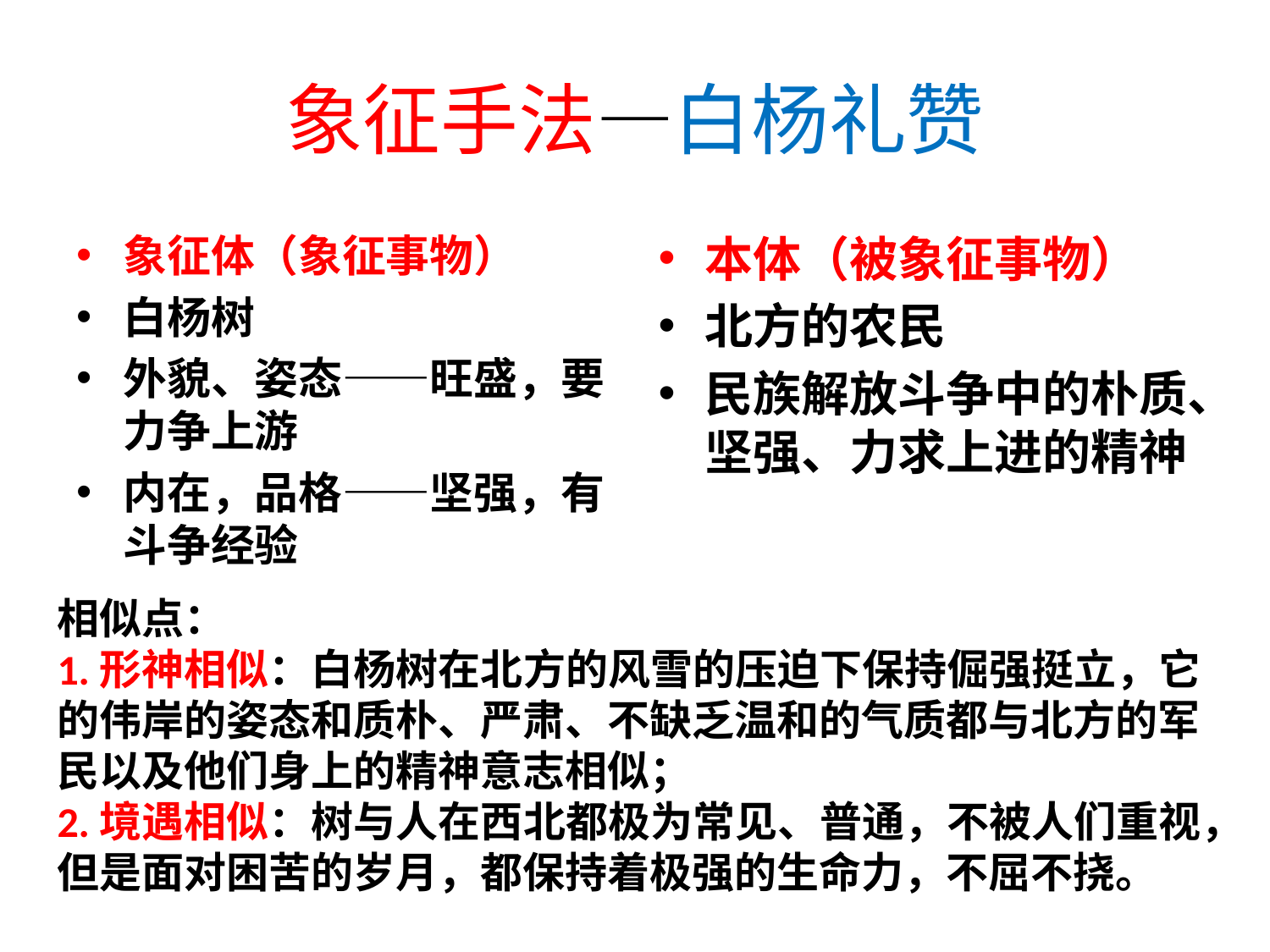

# 象征手法—白杨礼赞
象征体（象征事物）
白杨树
外貌、姿态——旺盛，要力争上游
内在，品格——坚强，有斗争经验
本体（被象征事物）
北方的农民
民族解放斗争中的朴质、坚强、力求上进的精神
相似点：
1.形神相似：白杨树在北方的风雪的压迫下保持倔强挺立，它的伟岸的姿态和质朴、严肃、不缺乏温和的气质都与北方的军民以及他们身上的精神意志相似；
2.境遇相似：树与人在西北都极为常见、普通，不被人们重视，但是面对困苦的岁月，都保持着极强的生命力，不屈不挠。